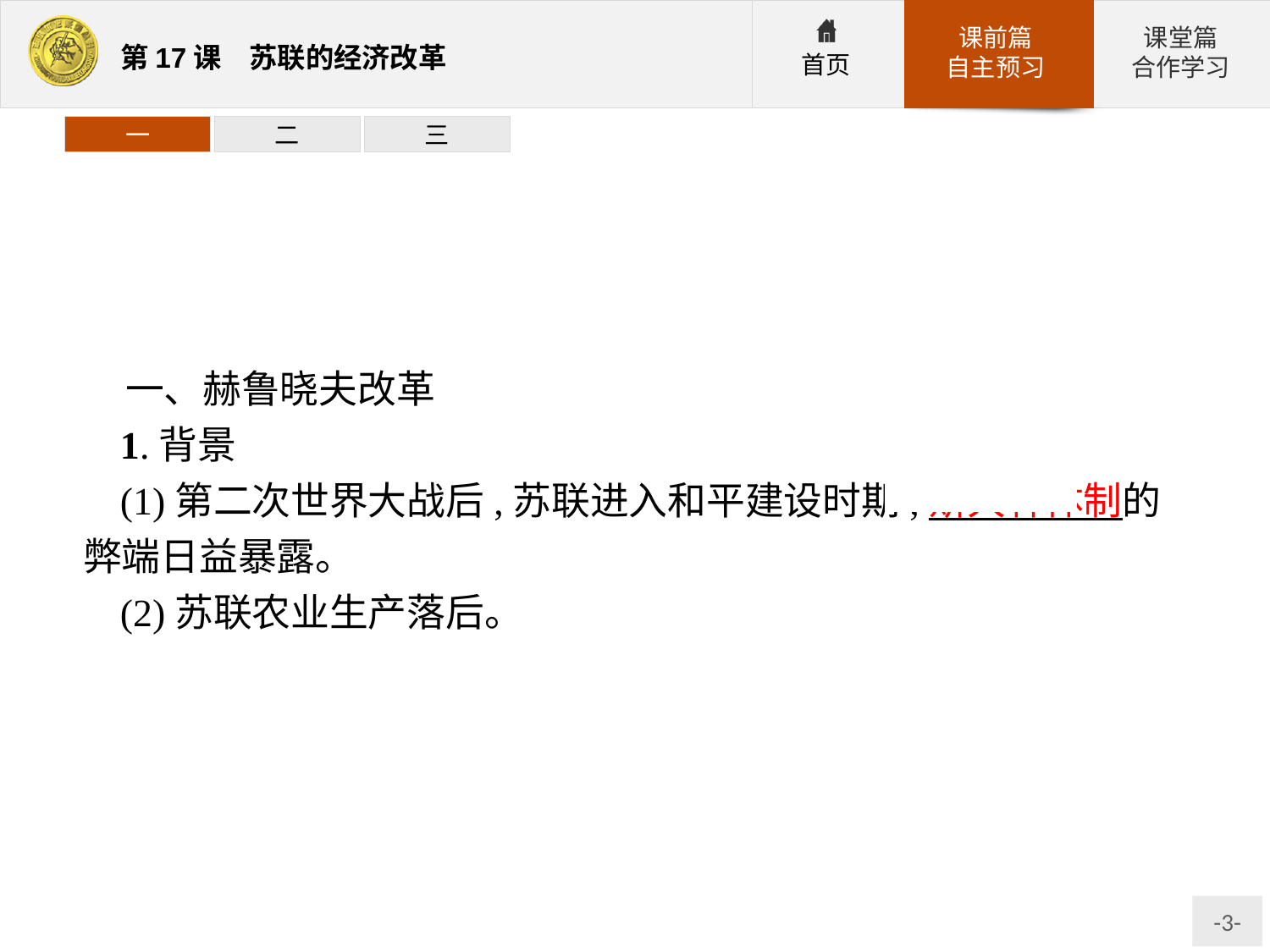

一
二
三
一、赫鲁晓夫改革
1.背景
(1)第二次世界大战后,苏联进入和平建设时期,斯大林体制的弊端日益暴露。
(2)苏联农业生产落后。